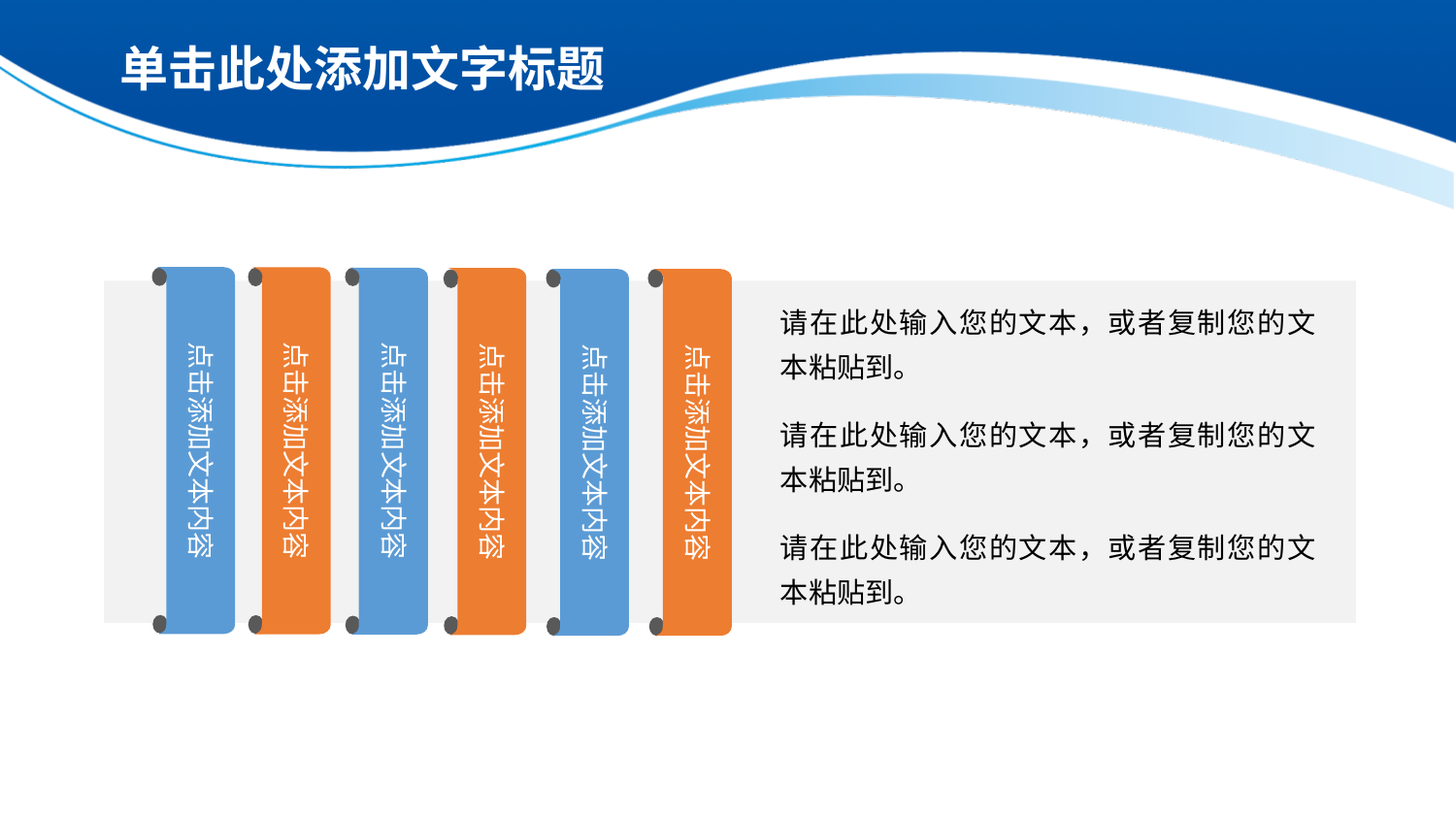

点击添加文本内容

点击添加文本内容

点击添加文本内容

点击添加文本内容

点击添加文本内容

点击添加文本内容

请在此处输入您的文本，或者复制您的文本粘贴到。
请在此处输入您的文本，或者复制您的文本粘贴到。
请在此处输入您的文本，或者复制您的文本粘贴到。